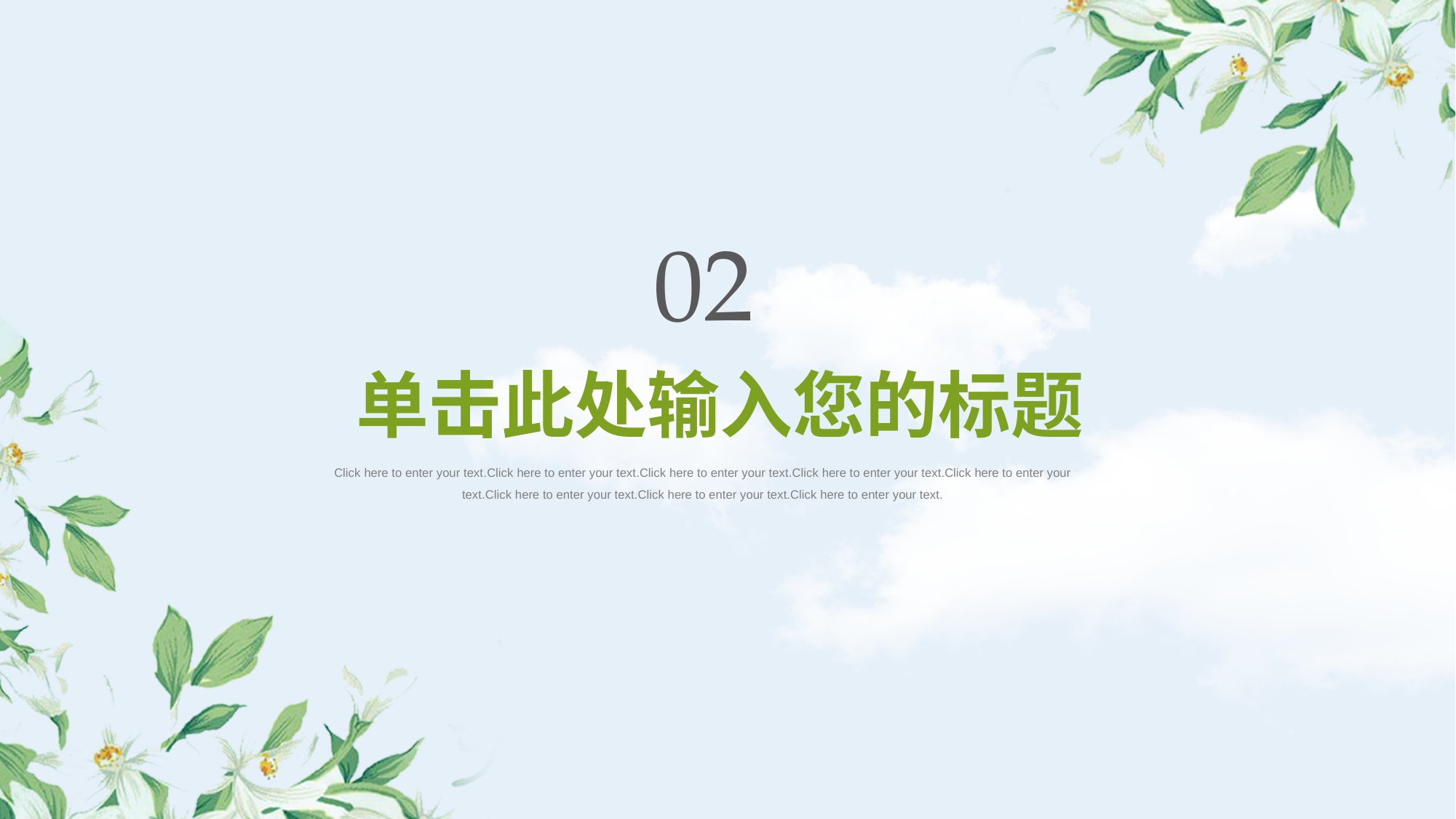

02
单击此处输入您的标题
Click here to enter your text.Click here to enter your text.Click here to enter your text.Click here to enter your text.Click here to enter your text.Click here to enter your text.Click here to enter your text.Click here to enter your text.